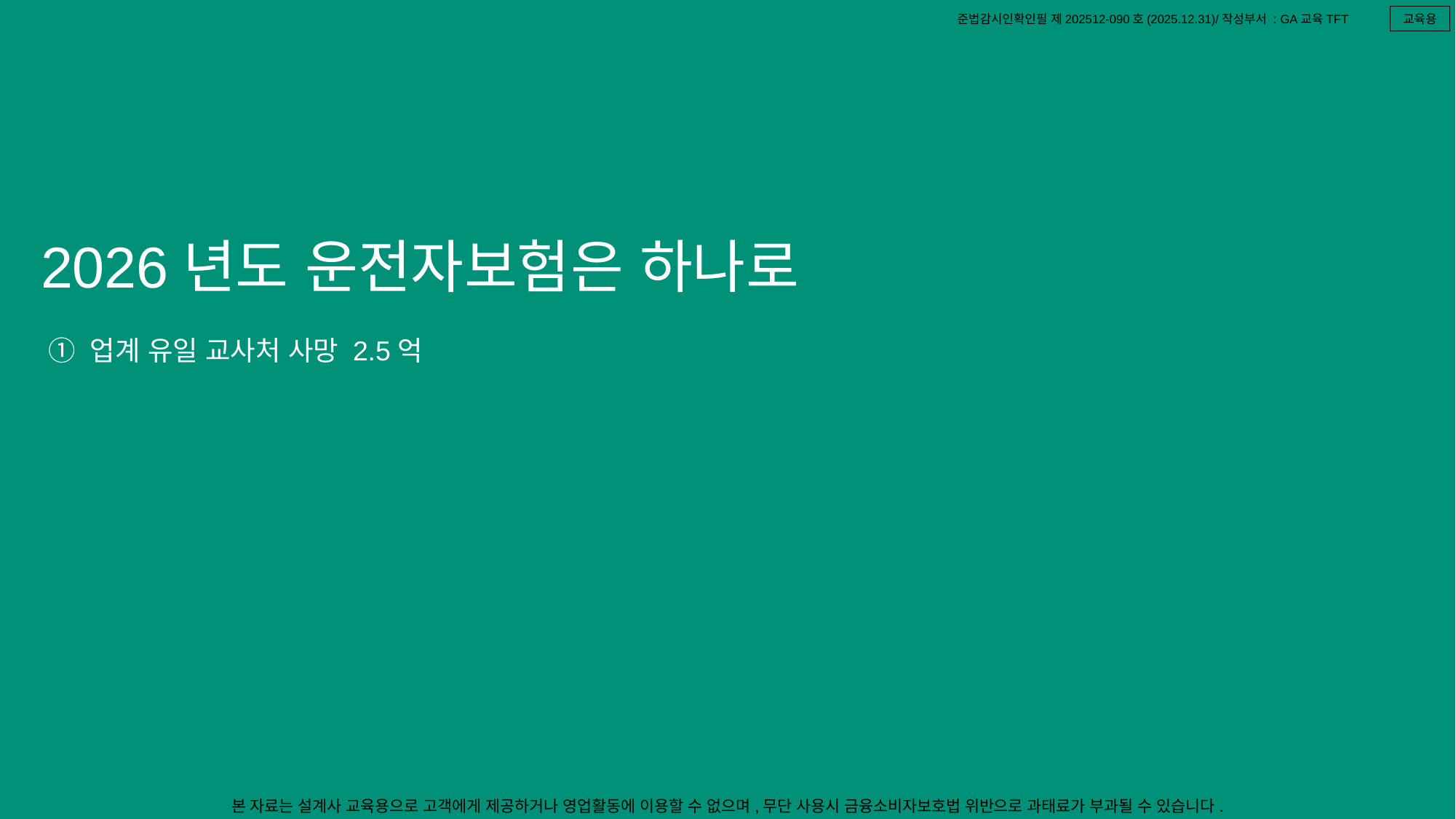

교육용
2026년도 운전자보험은 하나로
① 업계 유일 교사처 사망 2.5억